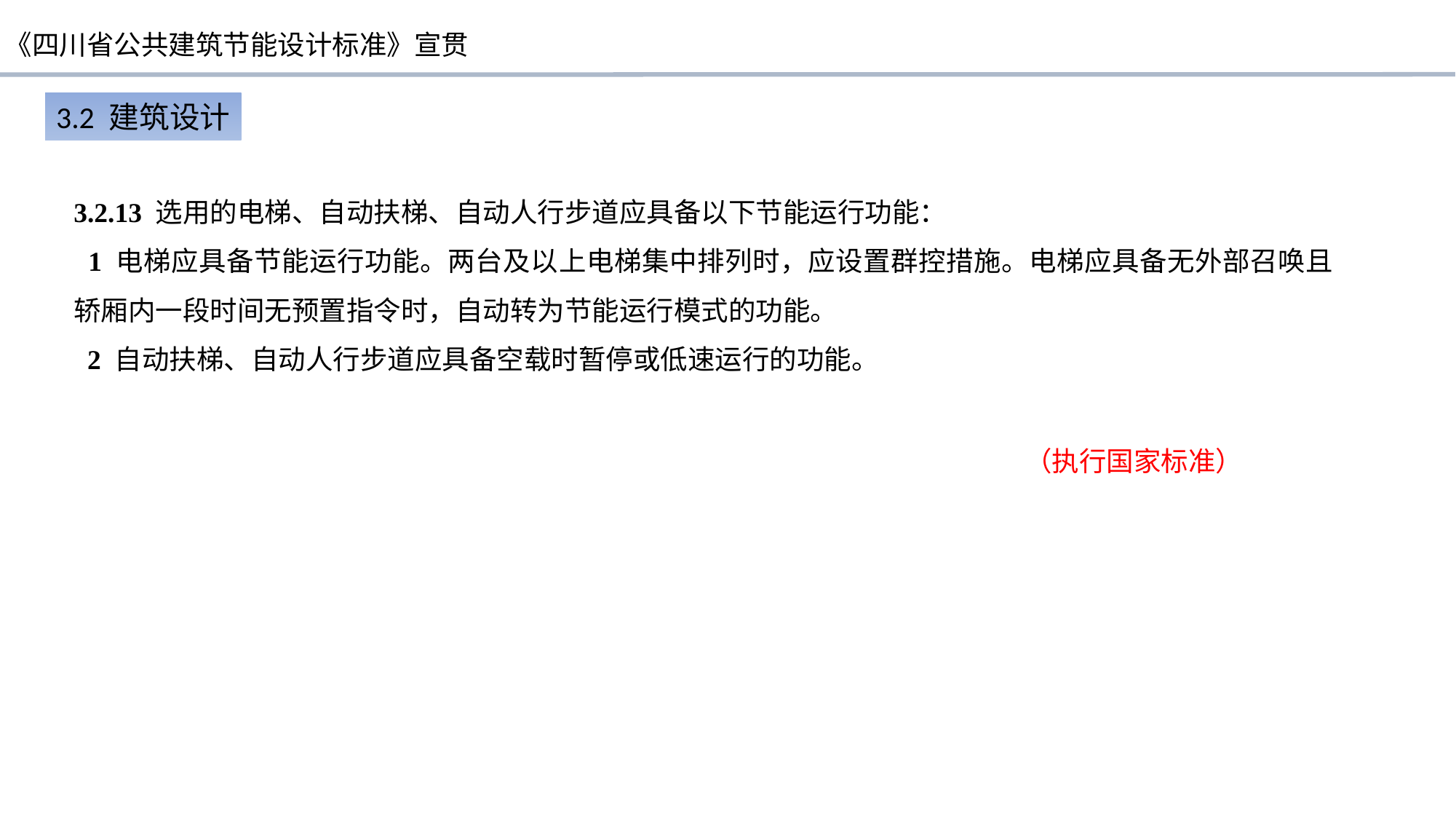

3.2 建筑设计
3.2.13 选用的电梯、自动扶梯、自动人行步道应具备以下节能运行功能：
  1 电梯应具备节能运行功能。两台及以上电梯集中排列时，应设置群控措施。电梯应具备无外部召唤且轿厢内一段时间无预置指令时，自动转为节能运行模式的功能。
  2 自动扶梯、自动人行步道应具备空载时暂停或低速运行的功能。
（执行国家标准）